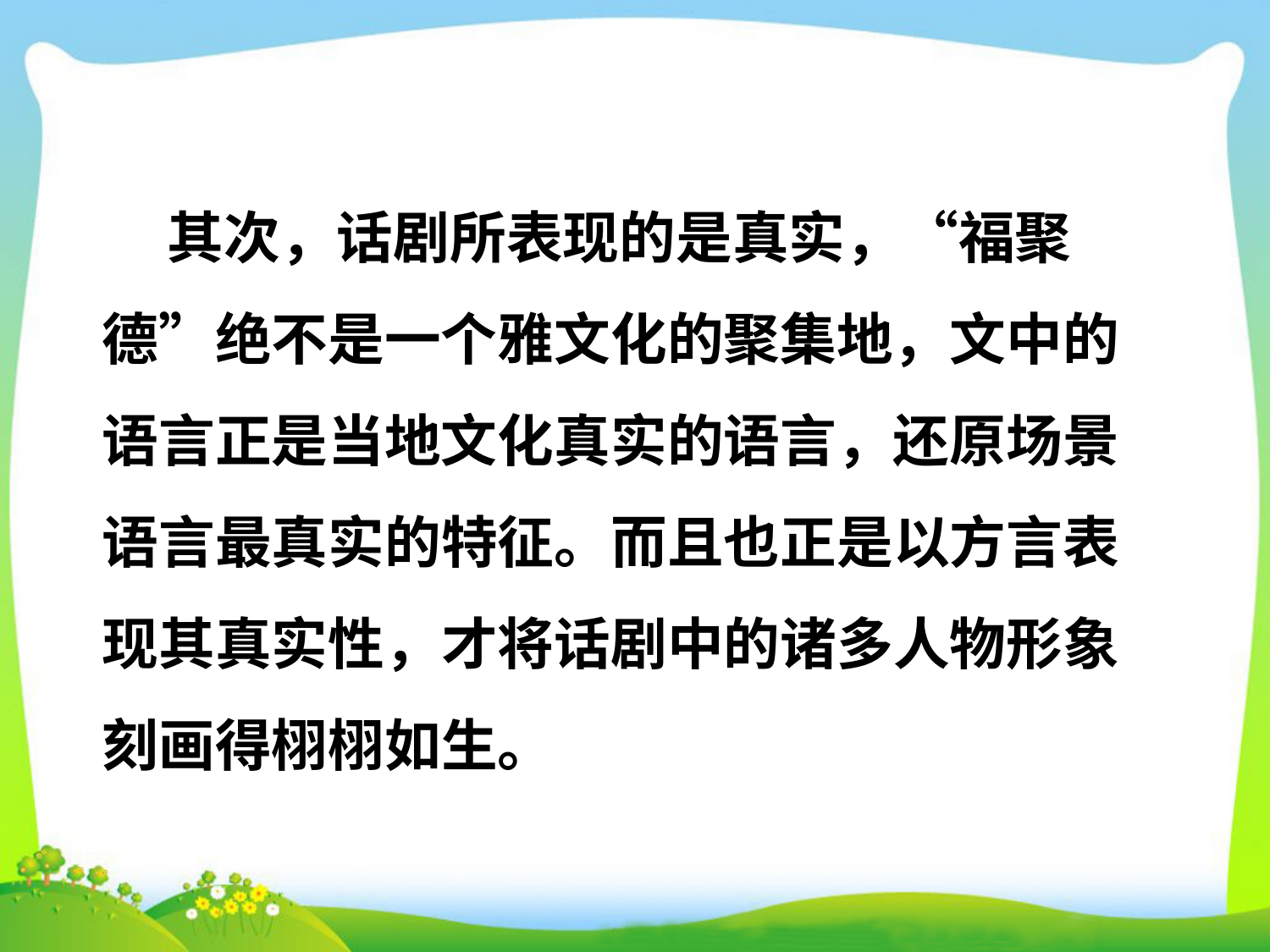

其次，话剧所表现的是真实，“福聚德”绝不是一个雅文化的聚集地，文中的语言正是当地文化真实的语言，还原场景语言最真实的特征。而且也正是以方言表现其真实性，才将话剧中的诸多人物形象刻画得栩栩如生。